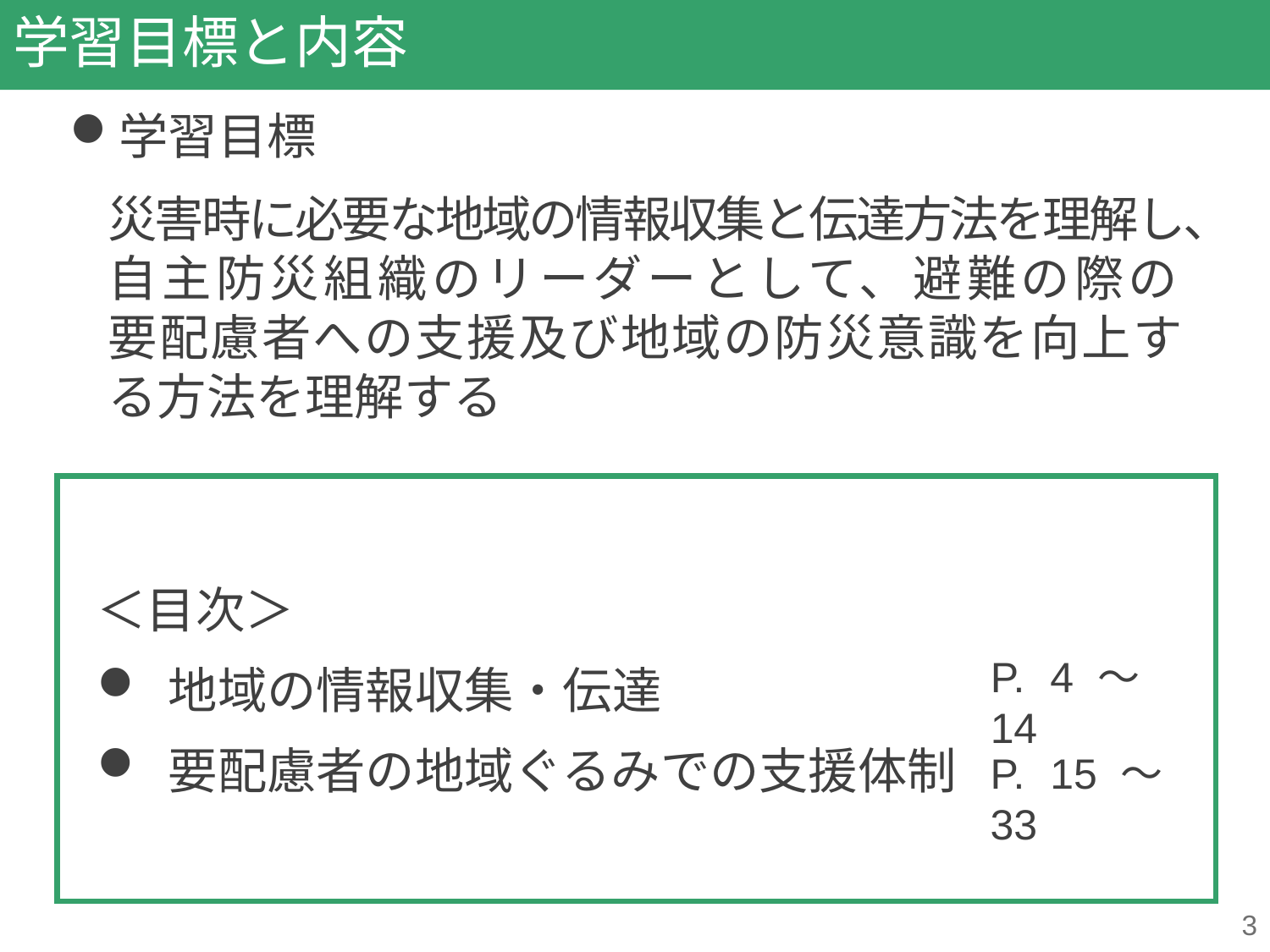

# 学習目標と内容
学習目標

災害時に必要な地域の情報収集と伝達方法を理解し、自主防災組織のリーダーとして、避難の際の
要配慮者への支援及び地域の防災意識を向上する方法を理解する
＜目次＞
地域の情報収集・伝達
要配慮者の地域ぐるみでの支援体制
P. 4～14
P. 15～33
3